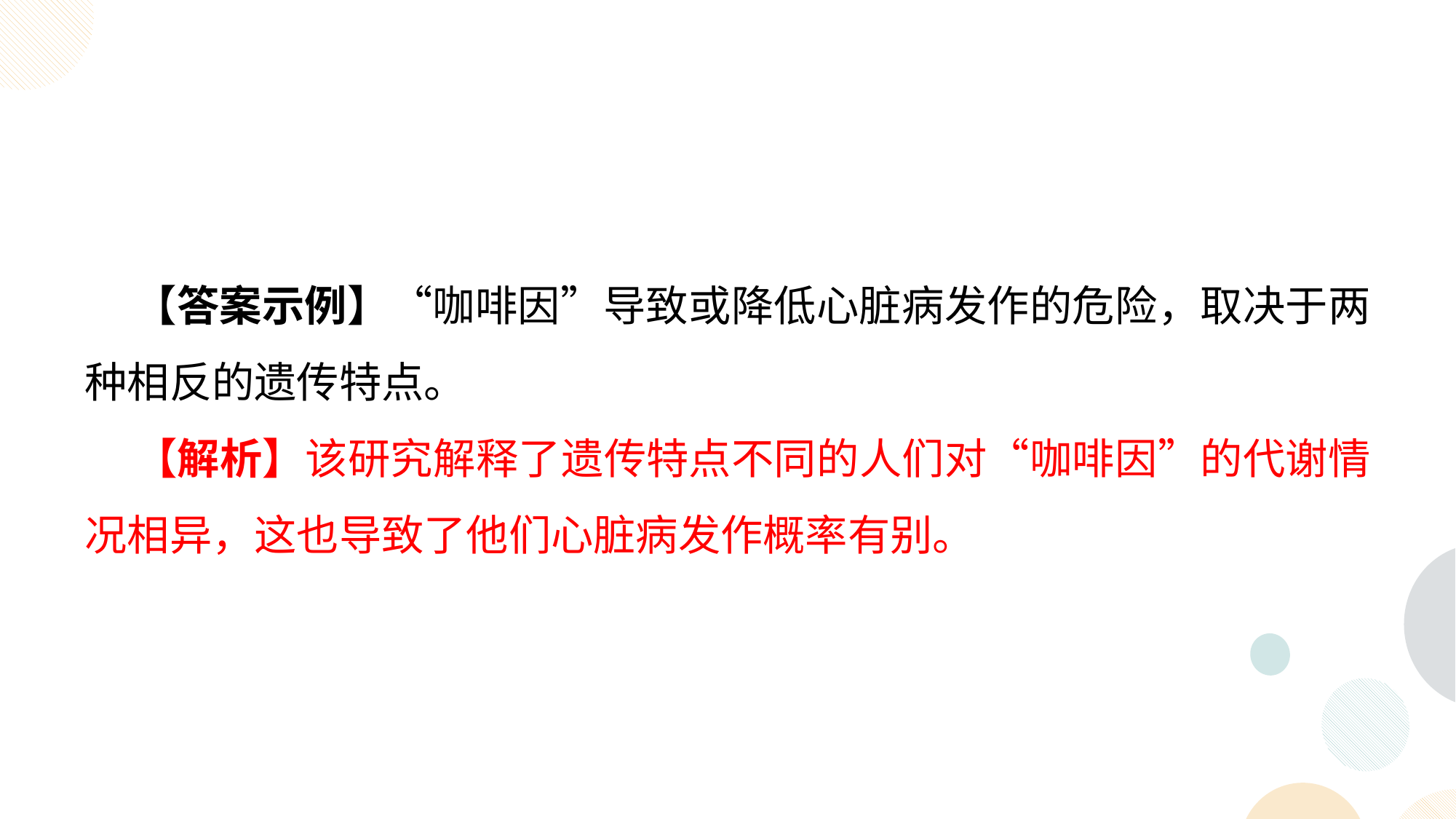

【答案示例】“咖啡因”导致或降低心脏病发作的危险，取决于两种相反的遗传特点。
    【解析】该研究解释了遗传特点不同的人们对“咖啡因”的代谢情况相异，这也导致了他们心脏病发作概率有别。